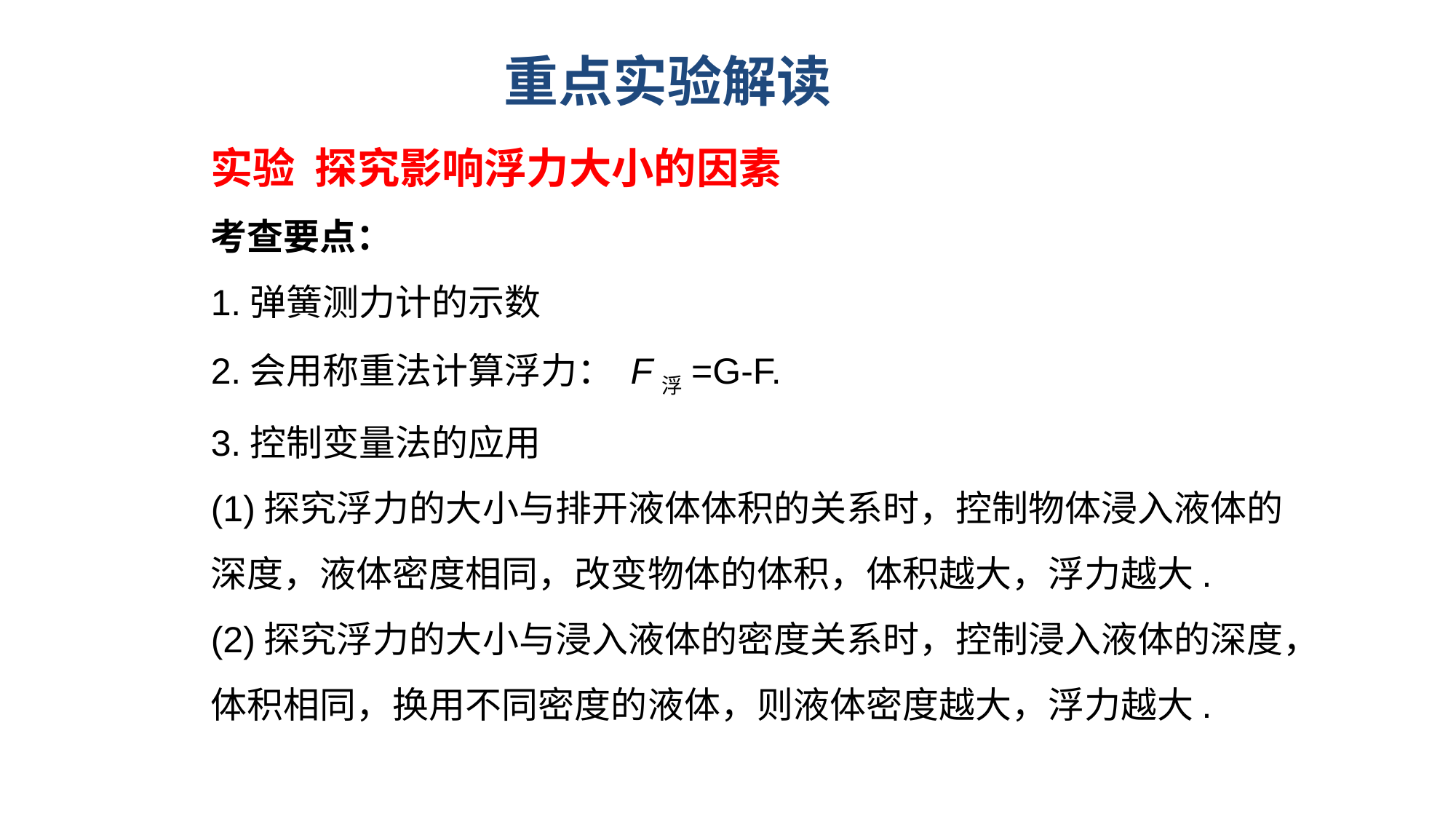

重点实验解读
实验  探究影响浮力大小的因素
考查要点：
1.弹簧测力计的示数
2.会用称重法计算浮力： F浮=G-F.
3.控制变量法的应用
(1)探究浮力的大小与排开液体体积的关系时，控制物体浸入液体的深度，液体密度相同，改变物体的体积，体积越大，浮力越大.
(2)探究浮力的大小与浸入液体的密度关系时，控制浸入液体的深度，体积相同，换用不同密度的液体，则液体密度越大，浮力越大.